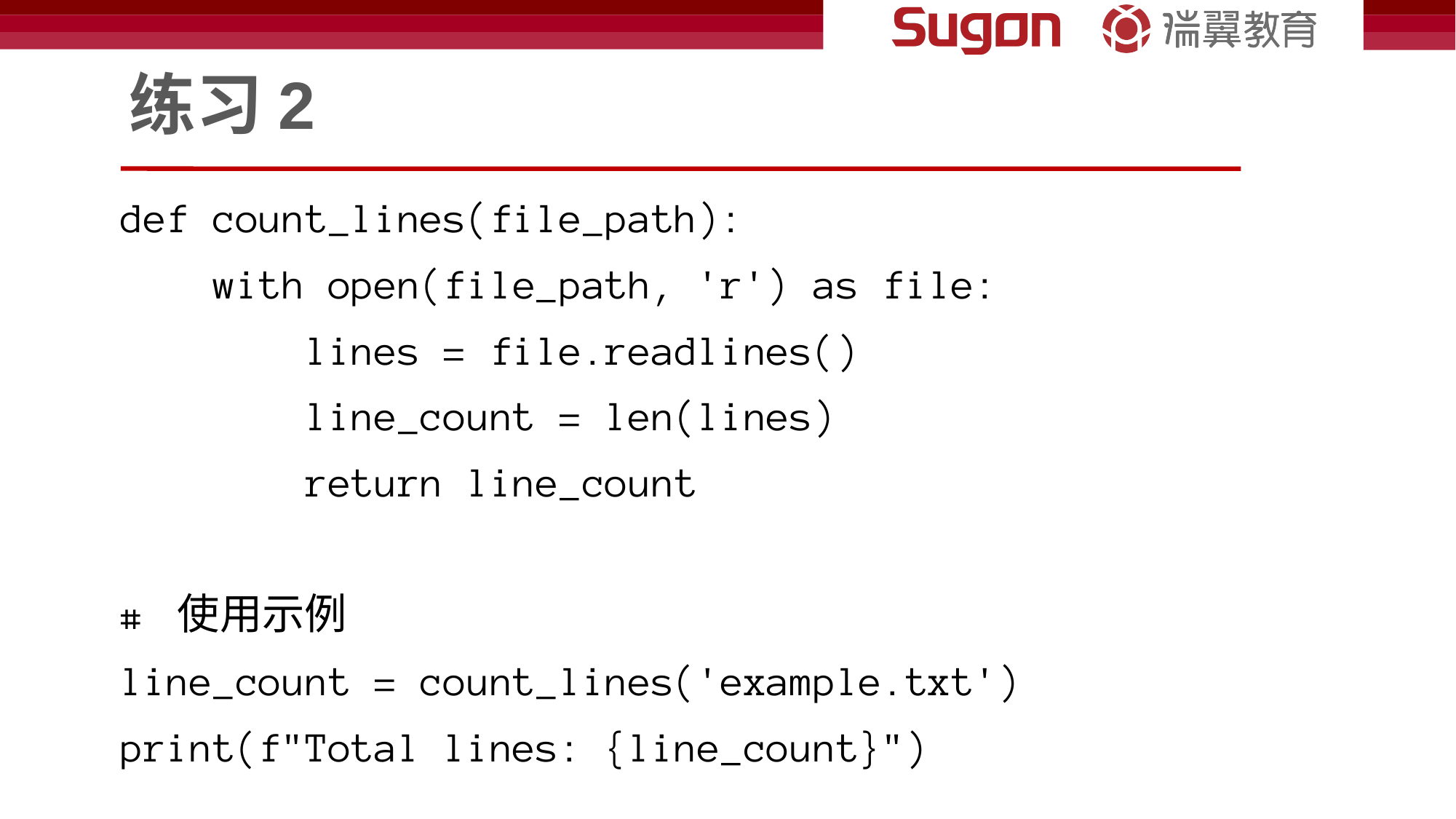

# 练习2
def count_lines(file_path):
    with open(file_path, 'r') as file:
        lines = file.readlines()
        line_count = len(lines)
        return line_count

# 使用示例
line_count = count_lines('example.txt')
print(f"Total lines: {line_count}")